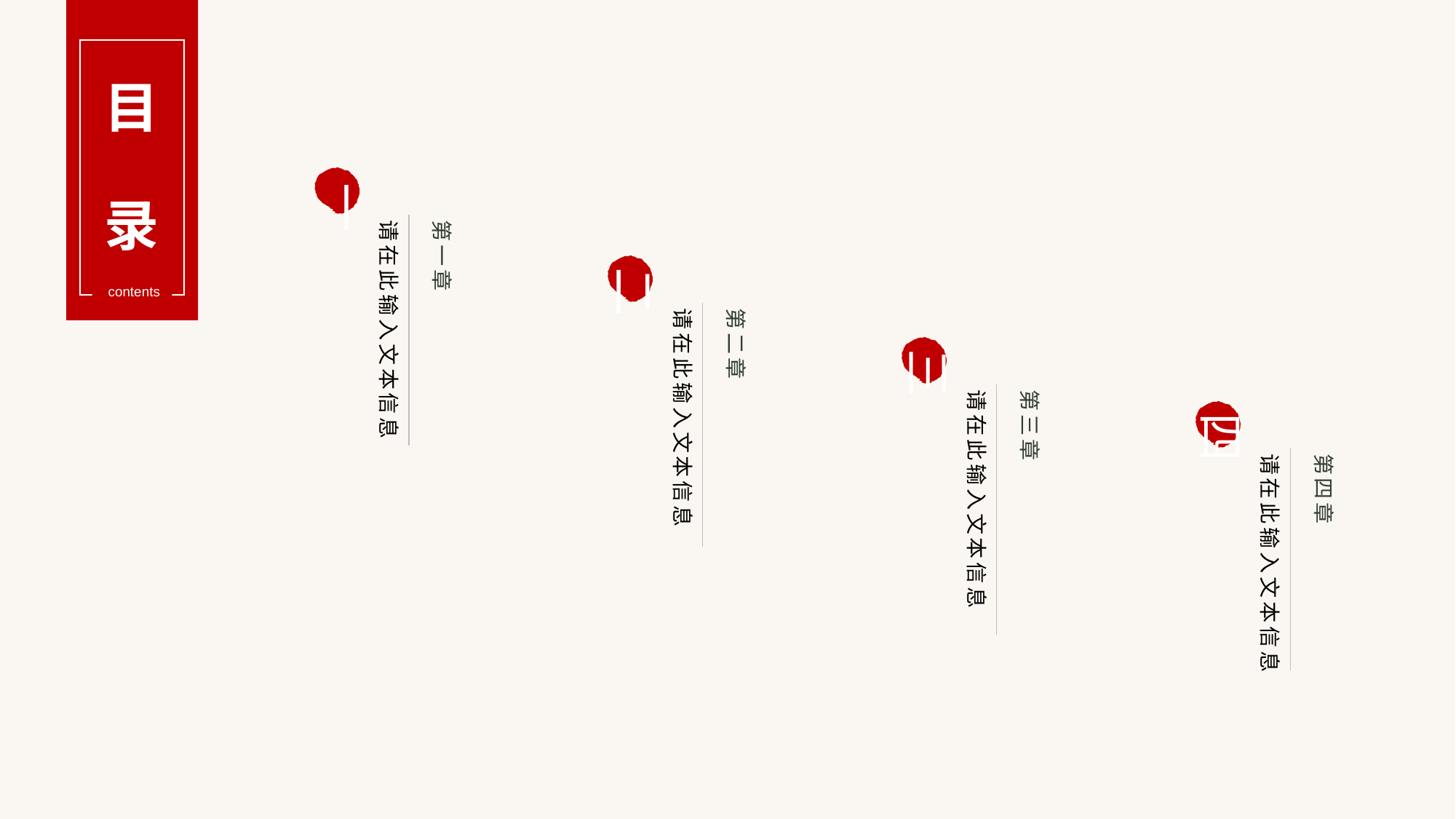

目

录

一
请在此输入文本信息
第一章

二
请在此输入文本信息
第二章
 contents

三
请在此输入文本信息
第三章

四
请在此输入文本信息
第四章